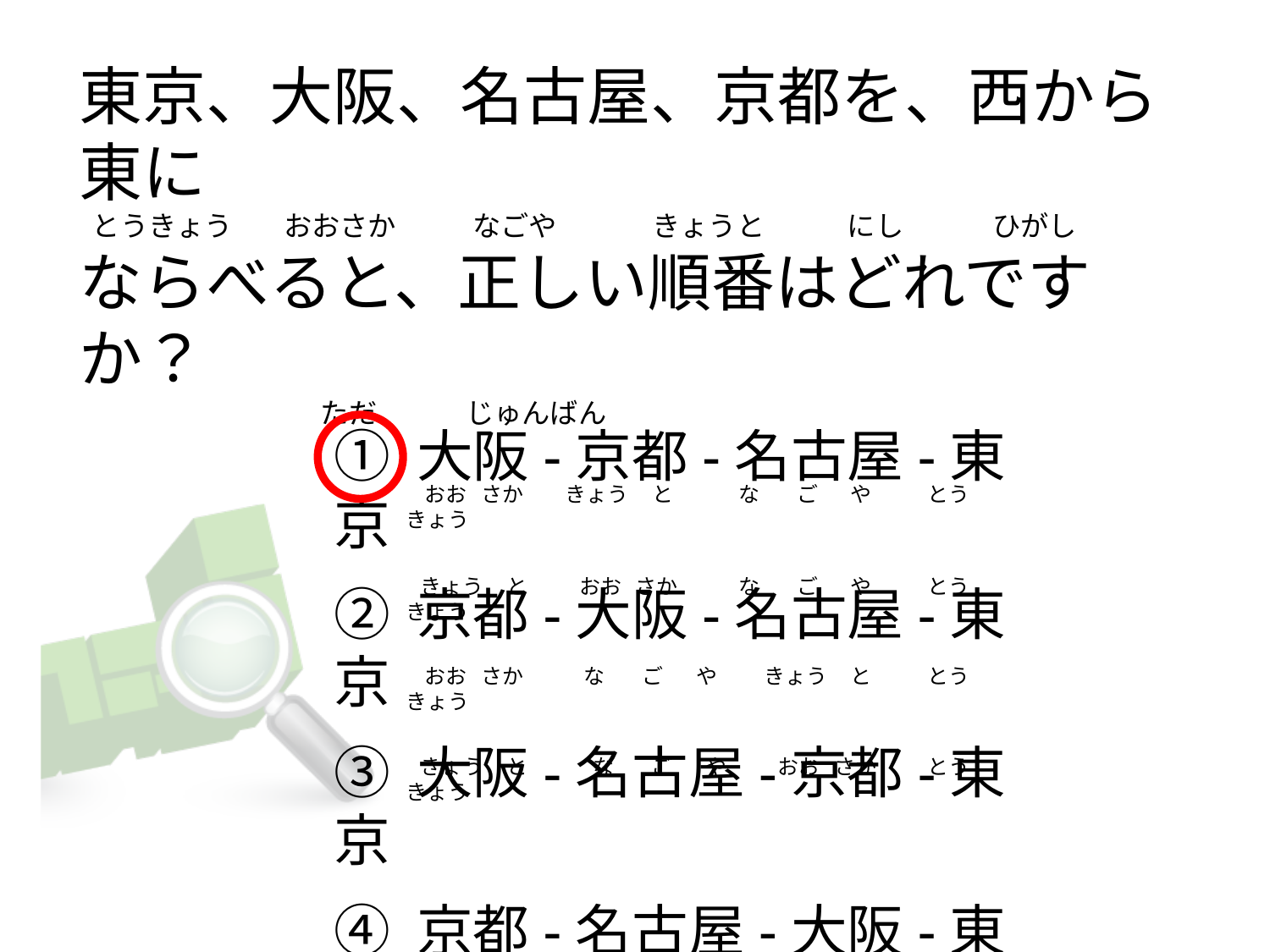

# 東京、大阪、名古屋、京都を、西から東に   とうきょう        おおさか            なごや               きょうと             にし              ひがし ならべると、正しい順番はどれですか？                                       ただ              じゅんばん
① 大阪-京都-名古屋-東京
② 京都-大阪-名古屋-東京
③ 大阪-名古屋-京都-東京
④ 京都-名古屋-大阪-東京

   おお   さか         きょう     と              な        ご       や            とう    きょう
  きょう     と           おお   さか             な        ご       や            とう    きょう
   おお   さか             な        ご       や          きょう     と            とう    きょう
  きょう     と              な        ご       や           おお   さか           とう    きょう